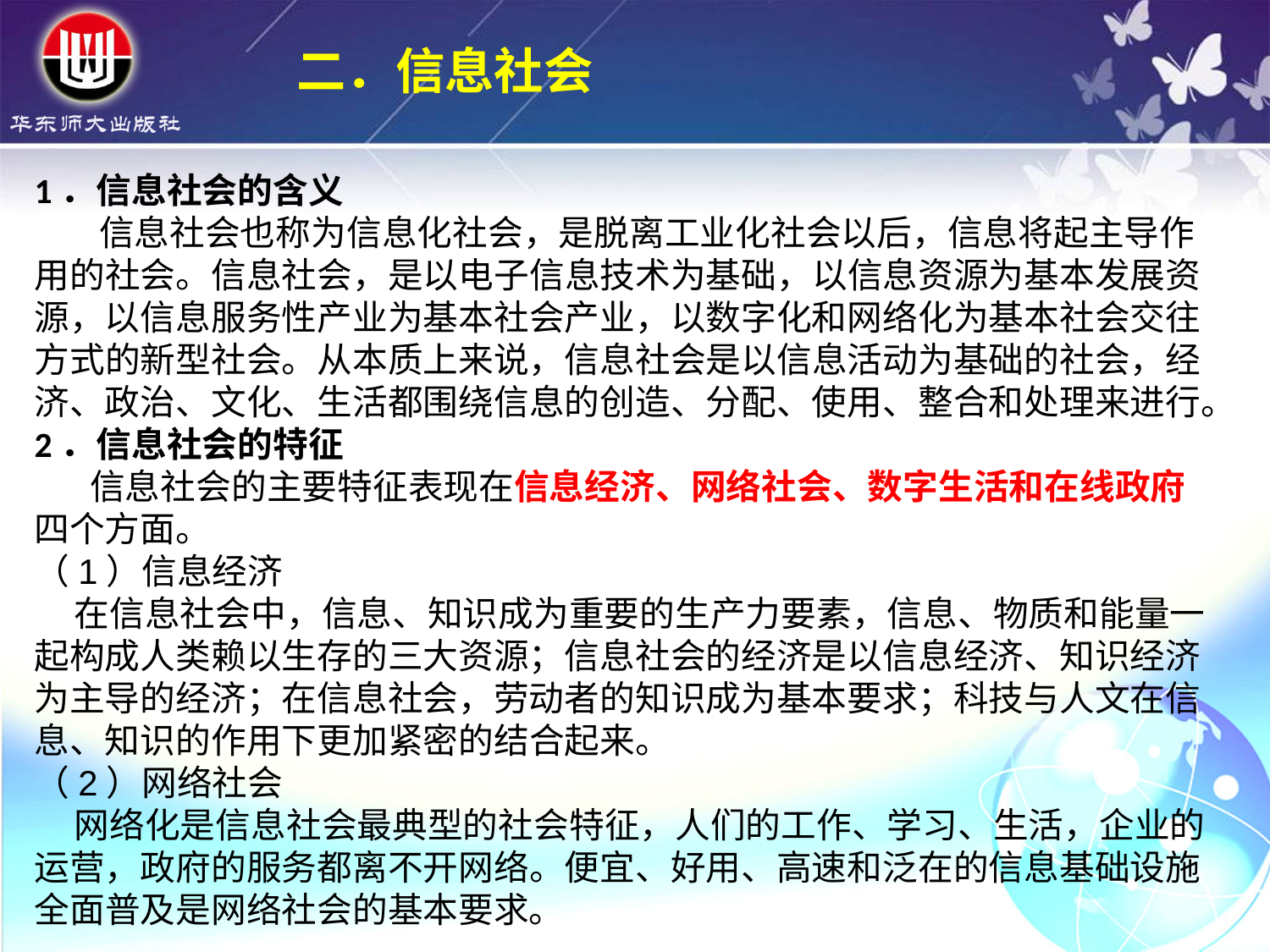

二．信息社会
1．信息社会的含义       信息社会也称为信息化社会，是脱离工业化社会以后，信息将起主导作用的社会。信息社会，是以电子信息技术为基础，以信息资源为基本发展资源，以信息服务性产业为基本社会产业，以数字化和网络化为基本社会交往方式的新型社会。从本质上来说，信息社会是以信息活动为基础的社会，经济、政治、文化、生活都围绕信息的创造、分配、使用、整合和处理来进行。
2．信息社会的特征
      信息社会的主要特征表现在信息经济、网络社会、数字生活和在线政府四个方面。
（1）信息经济
    在信息社会中，信息、知识成为重要的生产力要素，信息、物质和能量一起构成人类赖以生存的三大资源；信息社会的经济是以信息经济、知识经济为主导的经济；在信息社会，劳动者的知识成为基本要求；科技与人文在信息、知识的作用下更加紧密的结合起来。
（2）网络社会
    网络化是信息社会最典型的社会特征，人们的工作、学习、生活，企业的运营，政府的服务都离不开网络。便宜、好用、高速和泛在的信息基础设施全面普及是网络社会的基本要求。